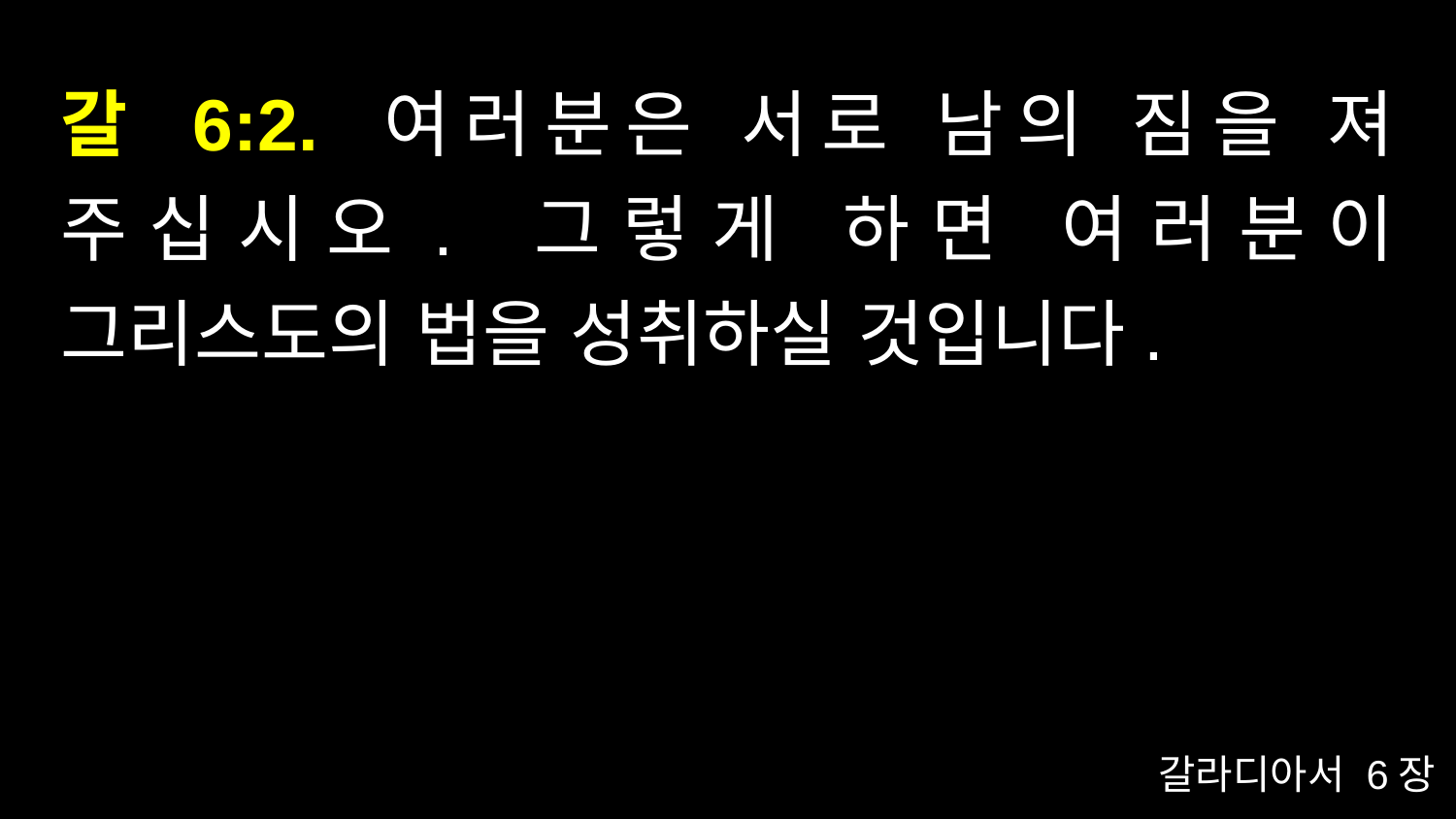

# 갈 6:2. 여러분은 서로 남의 짐을 져 주십시오. 그렇게 하면 여러분이 그리스도의 법을 성취하실 것입니다.
갈라디아서 6장